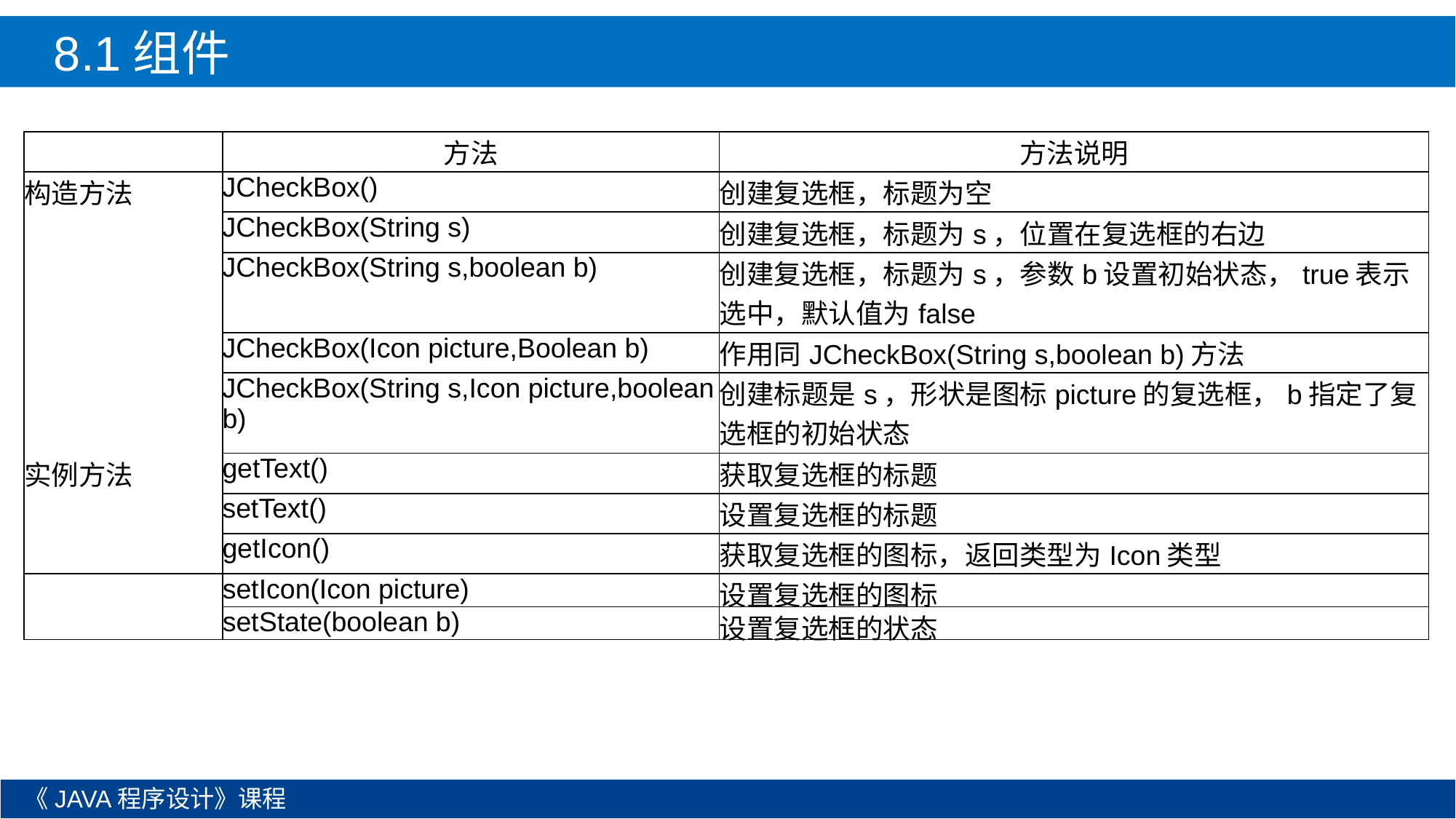

8.1组件
|  | 方法 | 方法说明 |
| --- | --- | --- |
| 构造方法 | JCheckBox() | 创建复选框，标题为空 |
|  | JCheckBox(String s) | 创建复选框，标题为s，位置在复选框的右边 |
|  | JCheckBox(String s,boolean b) | 创建复选框，标题为s，参数b设置初始状态，true表示选中，默认值为false |
|  | JCheckBox(Icon picture,Boolean b) | 作用同JCheckBox(String s,boolean b)方法 |
|  | JCheckBox(String s,Icon picture,boolean b) | 创建标题是s，形状是图标picture的复选框，b指定了复选框的初始状态 |
| 实例方法 | getText() | 获取复选框的标题 |
|  | setText() | 设置复选框的标题 |
|  | getIcon() | 获取复选框的图标，返回类型为Icon类型 |
|  | setIcon(Icon picture) | 设置复选框的图标 |
| --- | --- | --- |
|  | setState(boolean b) | 设置复选框的状态 |
《JAVA程序设计》课程